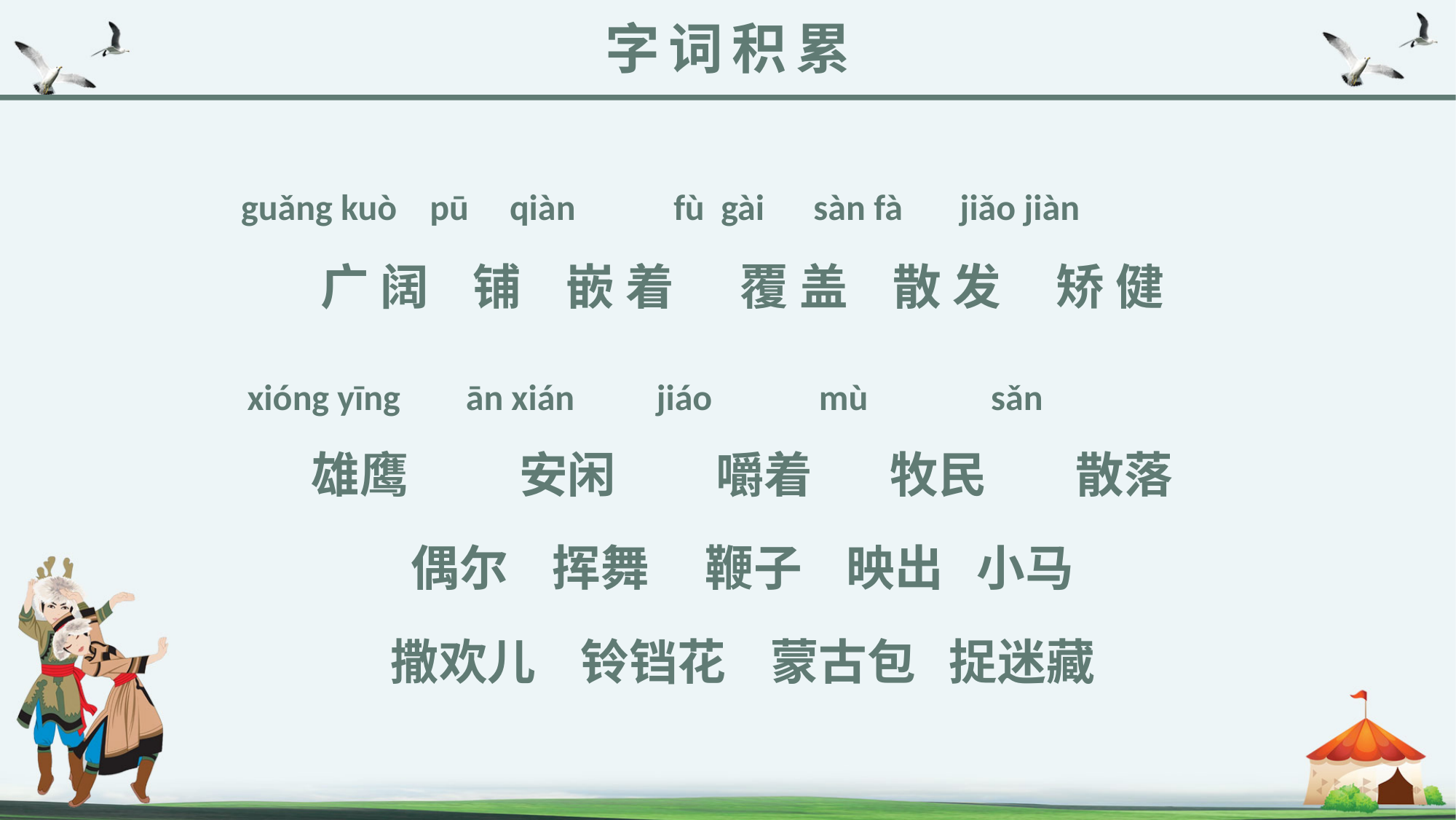

字词积累

guǎng kuò    pū     qiàn            fù  gài      sàn fà       jiǎo jiàn
广 阔    铺    嵌 着      覆 盖    散 发     矫 健

雄鹰          安闲         嚼着       牧民        散落
偶尔    挥舞     鞭子    映出   小马
撒欢儿    铃铛花    蒙古包   捉迷藏

xióng yīng        ān xián          jiáo             mù               sǎn